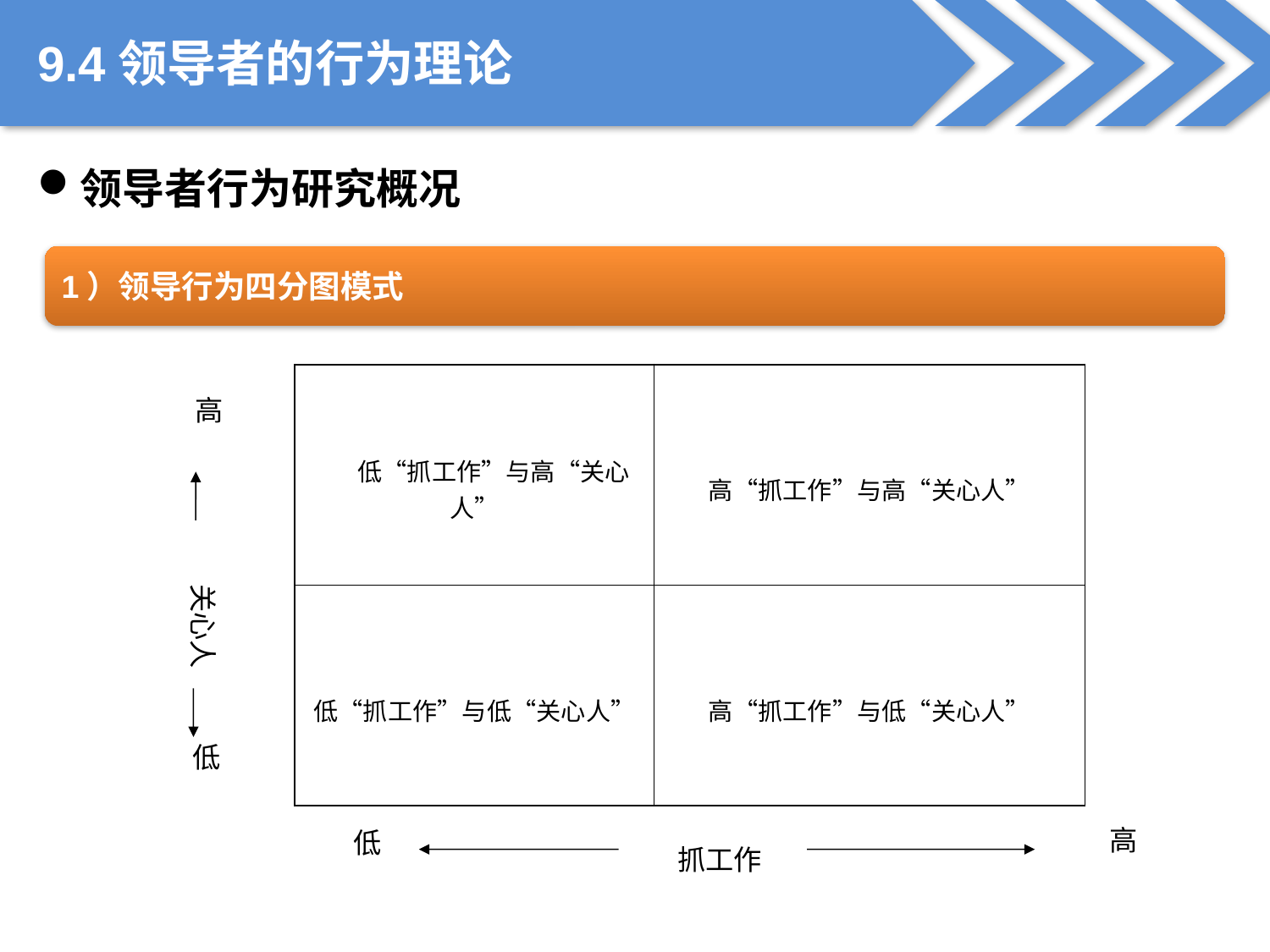

9.4领导者的行为理论
领导者行为研究概况
1）领导行为四分图模式
| 低“抓工作”与高“关心人” | 高“抓工作”与高“关心人” |
| --- | --- |
| 低“抓工作”与低“关心人” | 高“抓工作”与低“关心人” |
高

关心人

低
高
低
抓工作